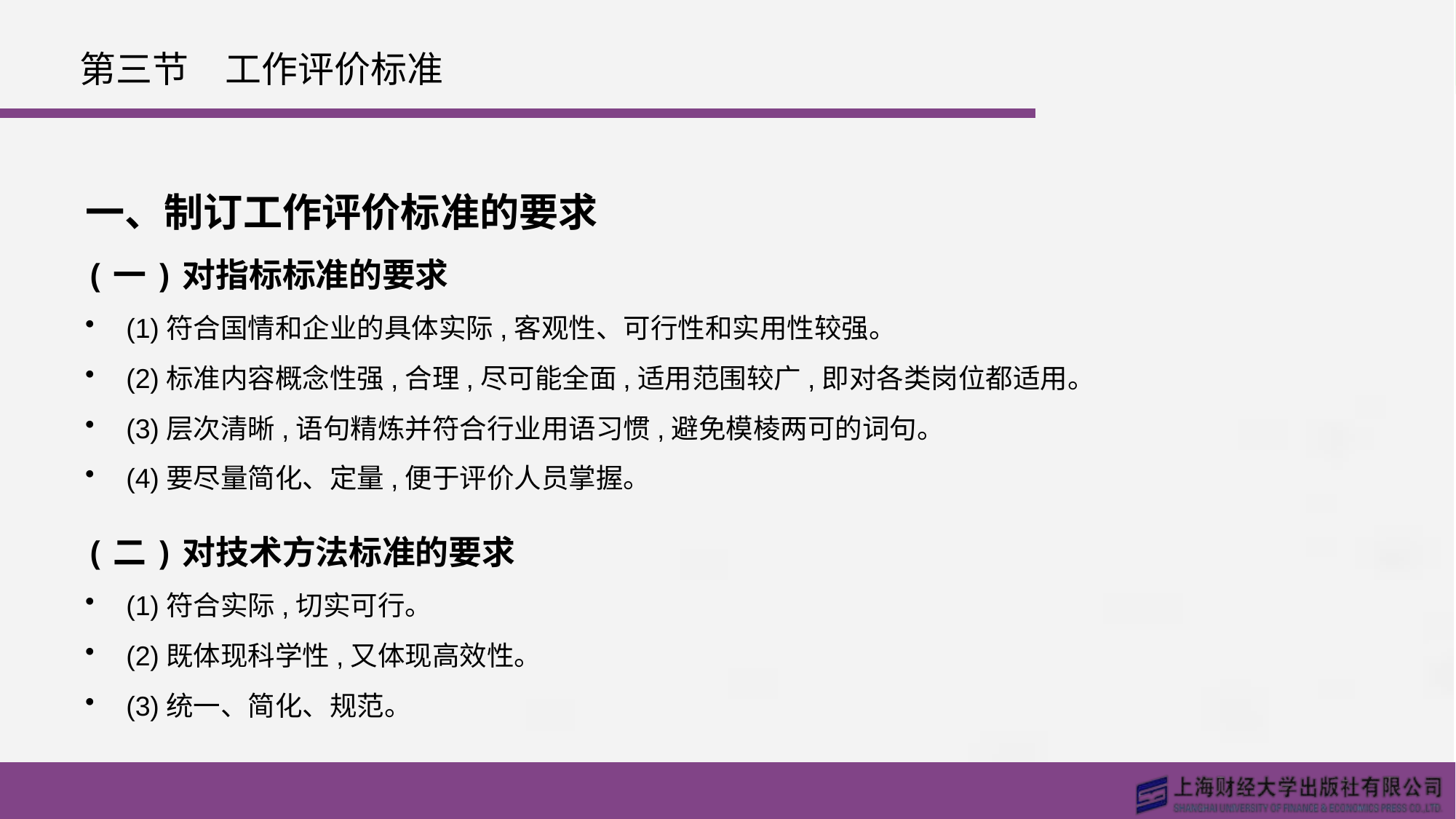

# 第三节　工作评价标准
一、制订工作评价标准的要求
(一)对指标标准的要求
(1)符合国情和企业的具体实际,客观性、可行性和实用性较强。
(2)标准内容概念性强,合理,尽可能全面,适用范围较广,即对各类岗位都适用。
(3)层次清晰,语句精炼并符合行业用语习惯,避免模棱两可的词句。
(4)要尽量简化、定量,便于评价人员掌握。
(二)对技术方法标准的要求
(1)符合实际,切实可行。
(2)既体现科学性,又体现高效性。
(3)统一、简化、规范。